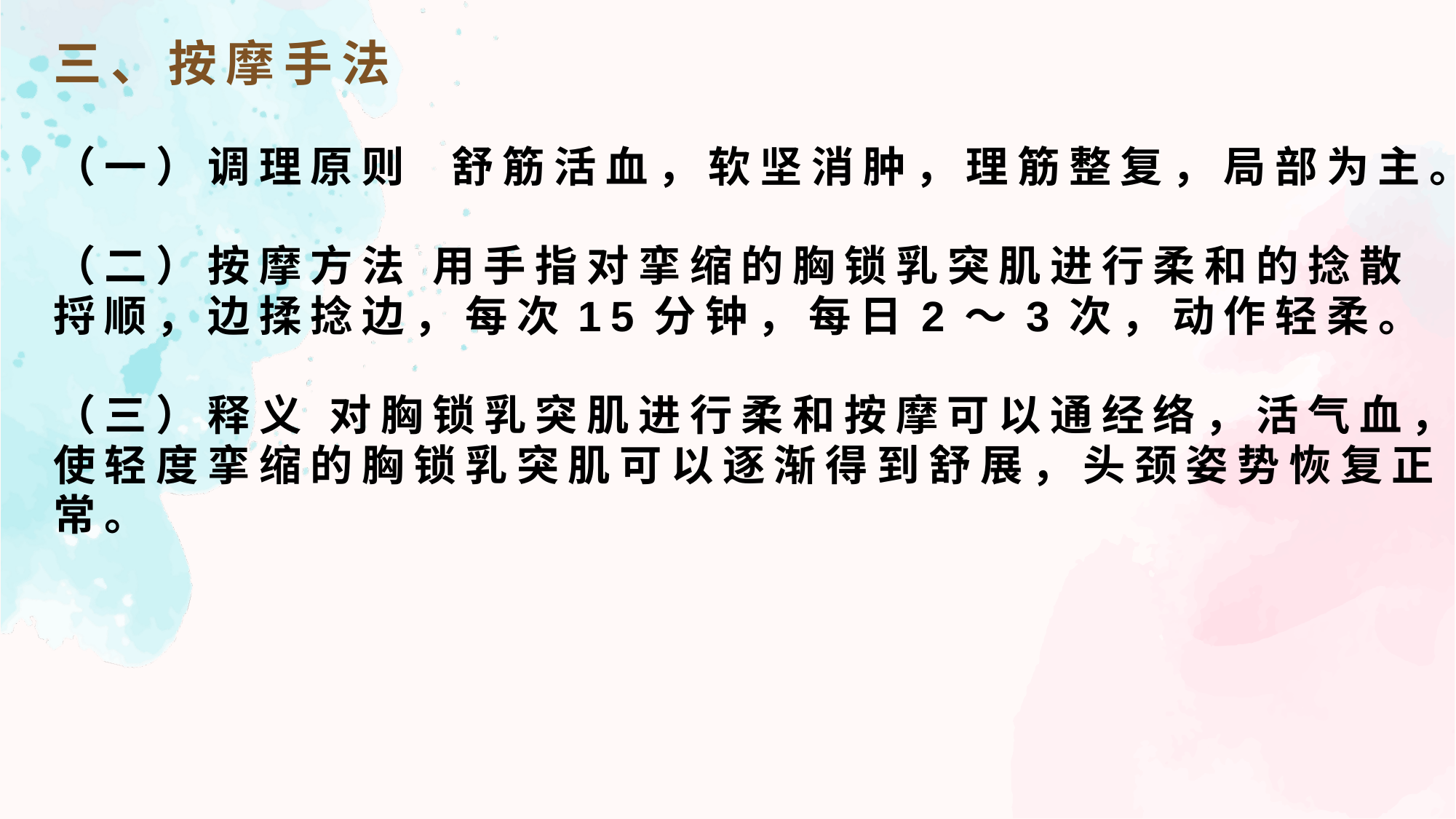

三、按摩手法

（一）调理原则  舒筋活血，软坚消肿，理筋整复，局部为主。

（二）按摩方法 用手指对挛缩的胸锁乳突肌进行柔和的捻散捋顺，边揉捻边，每次15分钟，每日2～3次，动作轻柔。

（三）释义 对胸锁乳突肌进行柔和按摩可以通经络，活气血，使轻度挛缩的胸锁乳突肌可以逐渐得到舒展，头颈姿势恢复正常。